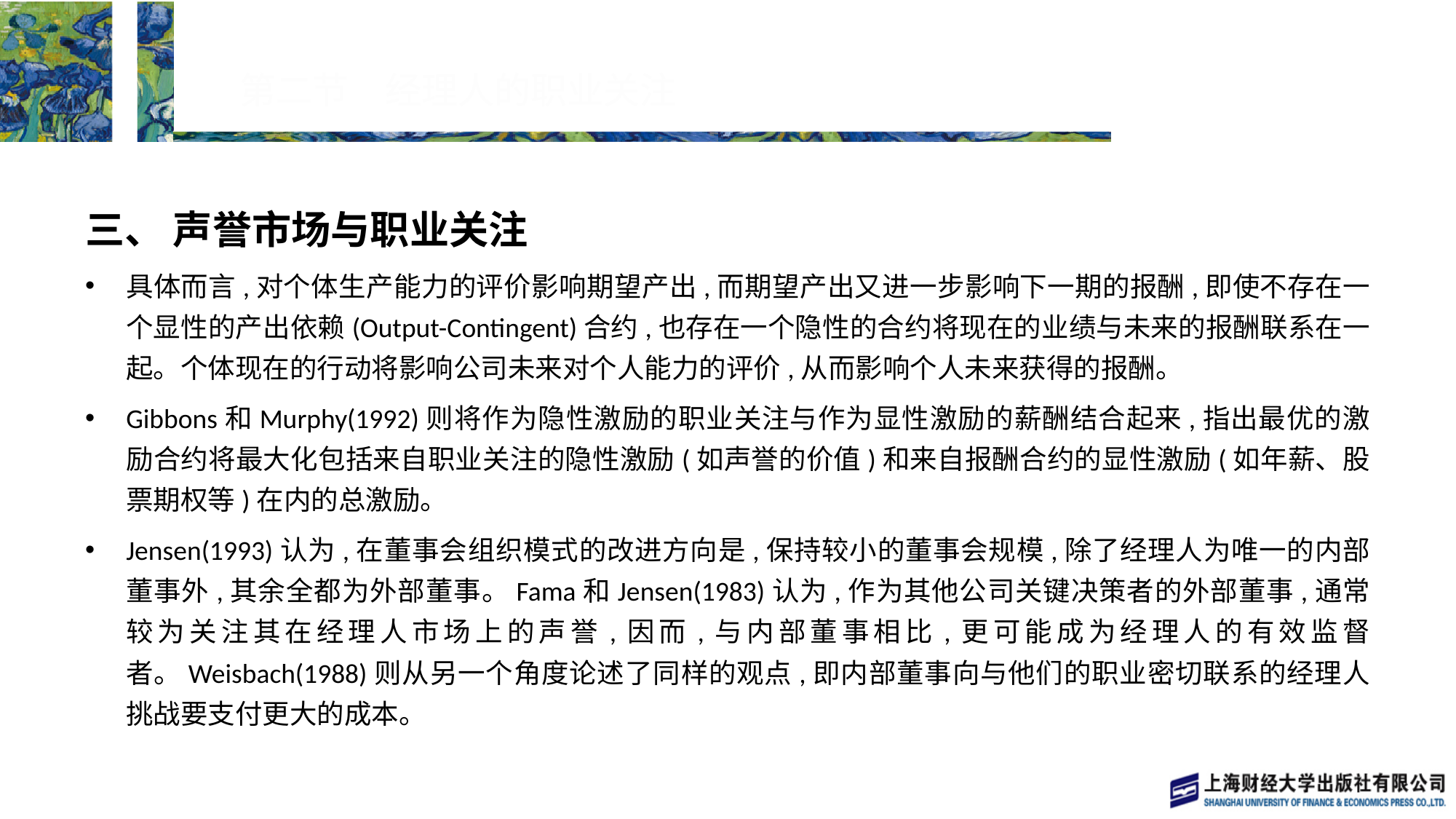

# 第二节　经理人的职业关注
三、 声誉市场与职业关注
具体而言,对个体生产能力的评价影响期望产出,而期望产出又进一步影响下一期的报酬,即使不存在一个显性的产出依赖(Output-Contingent)合约,也存在一个隐性的合约将现在的业绩与未来的报酬联系在一起。个体现在的行动将影响公司未来对个人能力的评价,从而影响个人未来获得的报酬。
Gibbons和Murphy(1992)则将作为隐性激励的职业关注与作为显性激励的薪酬结合起来,指出最优的激励合约将最大化包括来自职业关注的隐性激励(如声誉的价值)和来自报酬合约的显性激励(如年薪、股票期权等)在内的总激励。
Jensen(1993)认为,在董事会组织模式的改进方向是,保持较小的董事会规模,除了经理人为唯一的内部董事外,其余全都为外部董事。Fama和Jensen(1983)认为,作为其他公司关键决策者的外部董事,通常较为关注其在经理人市场上的声誉,因而,与内部董事相比,更可能成为经理人的有效监督者。Weisbach(1988)则从另一个角度论述了同样的观点,即内部董事向与他们的职业密切联系的经理人挑战要支付更大的成本。